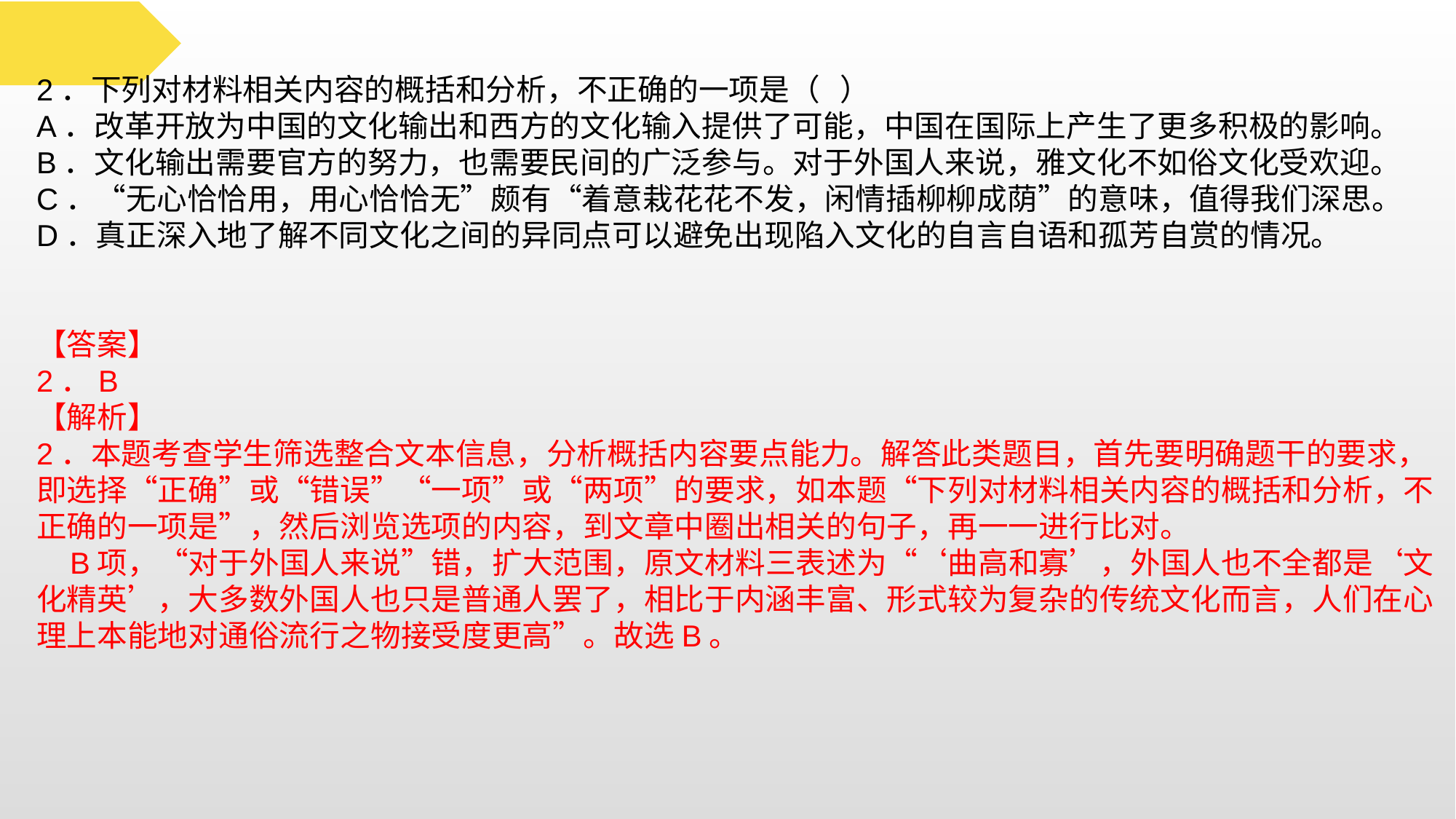

2．下列对材料相关内容的概括和分析，不正确的一项是（   ）
A．改革开放为中国的文化输出和西方的文化输入提供了可能，中国在国际上产生了更多积极的影响。
B．文化输出需要官方的努力，也需要民间的广泛参与。对于外国人来说，雅文化不如俗文化受欢迎。
C．“无心恰恰用，用心恰恰无”颇有“着意栽花花不发，闲情插柳柳成荫”的意味，值得我们深思。
D．真正深入地了解不同文化之间的异同点可以避免出现陷入文化的自言自语和孤芳自赏的情况。

【答案】
2．B
【解析】
2．本题考查学生筛选整合文本信息，分析概括内容要点能力。解答此类题目，首先要明确题干的要求，即选择“正确”或“错误”“一项”或“两项”的要求，如本题“下列对材料相关内容的概括和分析，不正确的一项是”，然后浏览选项的内容，到文章中圈出相关的句子，再一一进行比对。
    B项，“对于外国人来说”错，扩大范围，原文材料三表述为“‘曲高和寡’，外国人也不全都是‘文化精英’，大多数外国人也只是普通人罢了，相比于内涵丰富、形式较为复杂的传统文化而言，人们在心理上本能地对通俗流行之物接受度更高”。故选B。